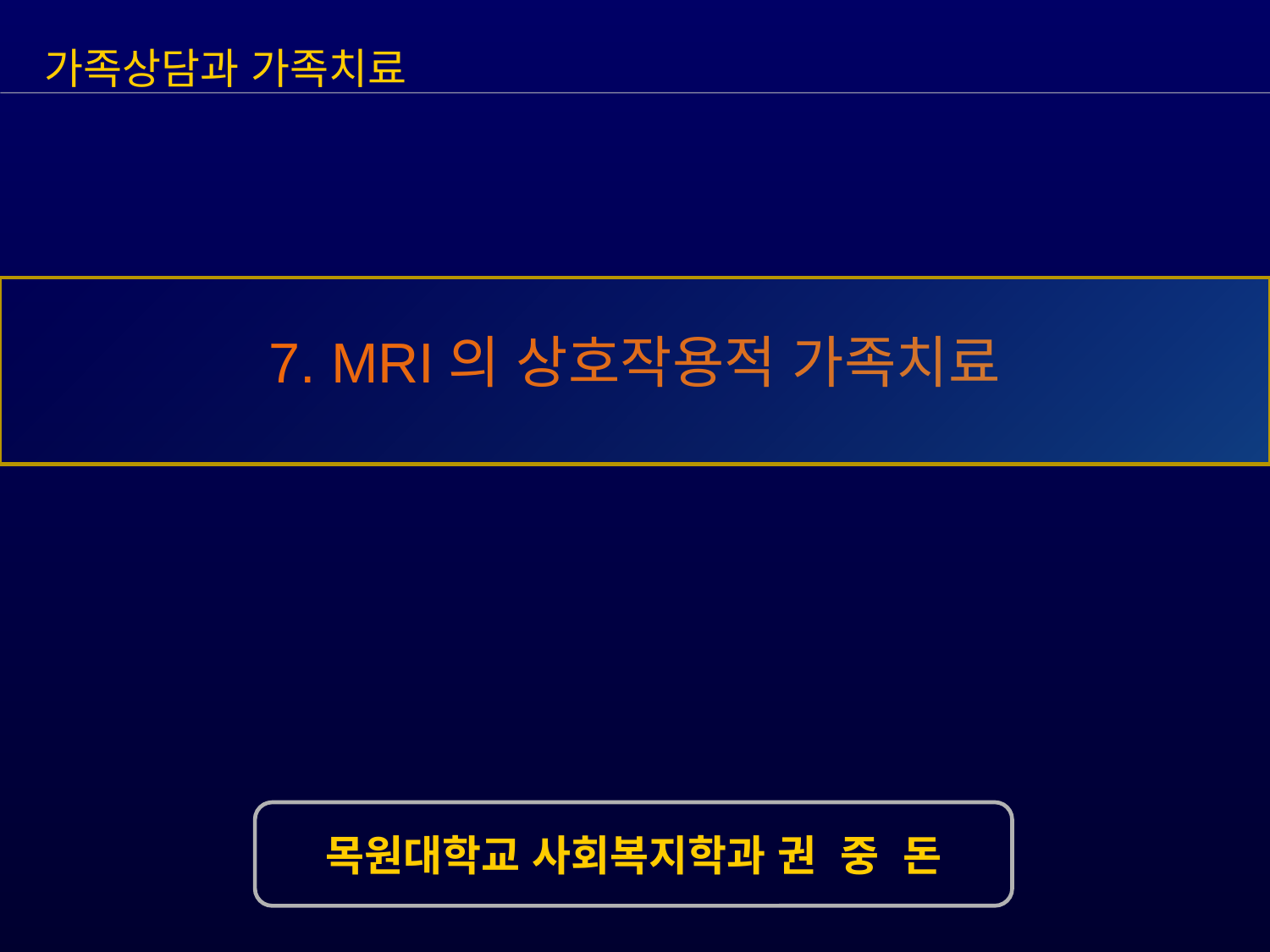

가족상담과 가족치료

7. MRI의 상호작용적 가족치료
목원대학교 사회복지학과 권  중  돈